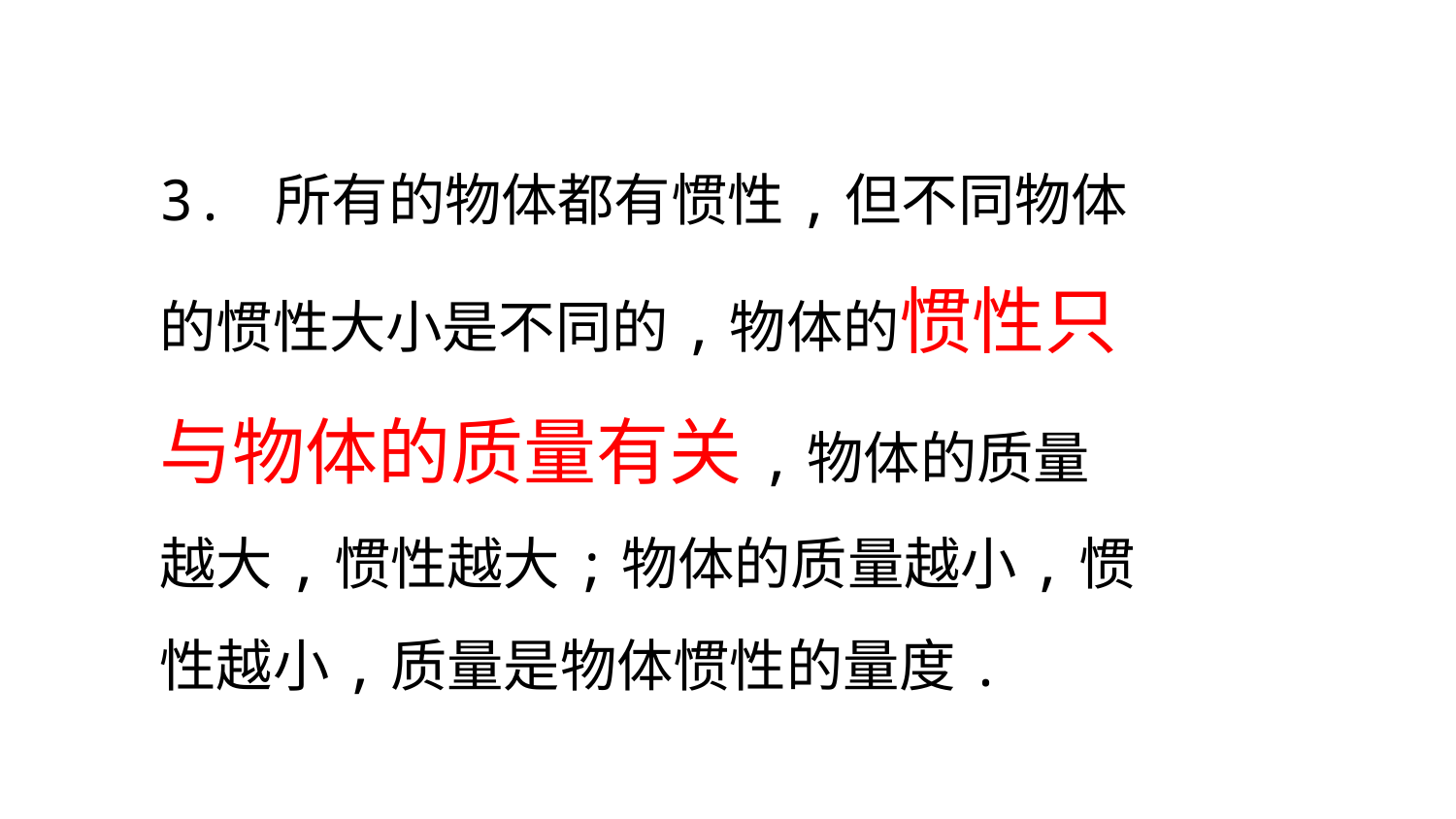

3. 所有的物体都有惯性,但不同物体的惯性大小是不同的,物体的惯性只与物体的质量有关,物体的质量越大,惯性越大;物体的质量越小,惯性越小,质量是物体惯性的量度.